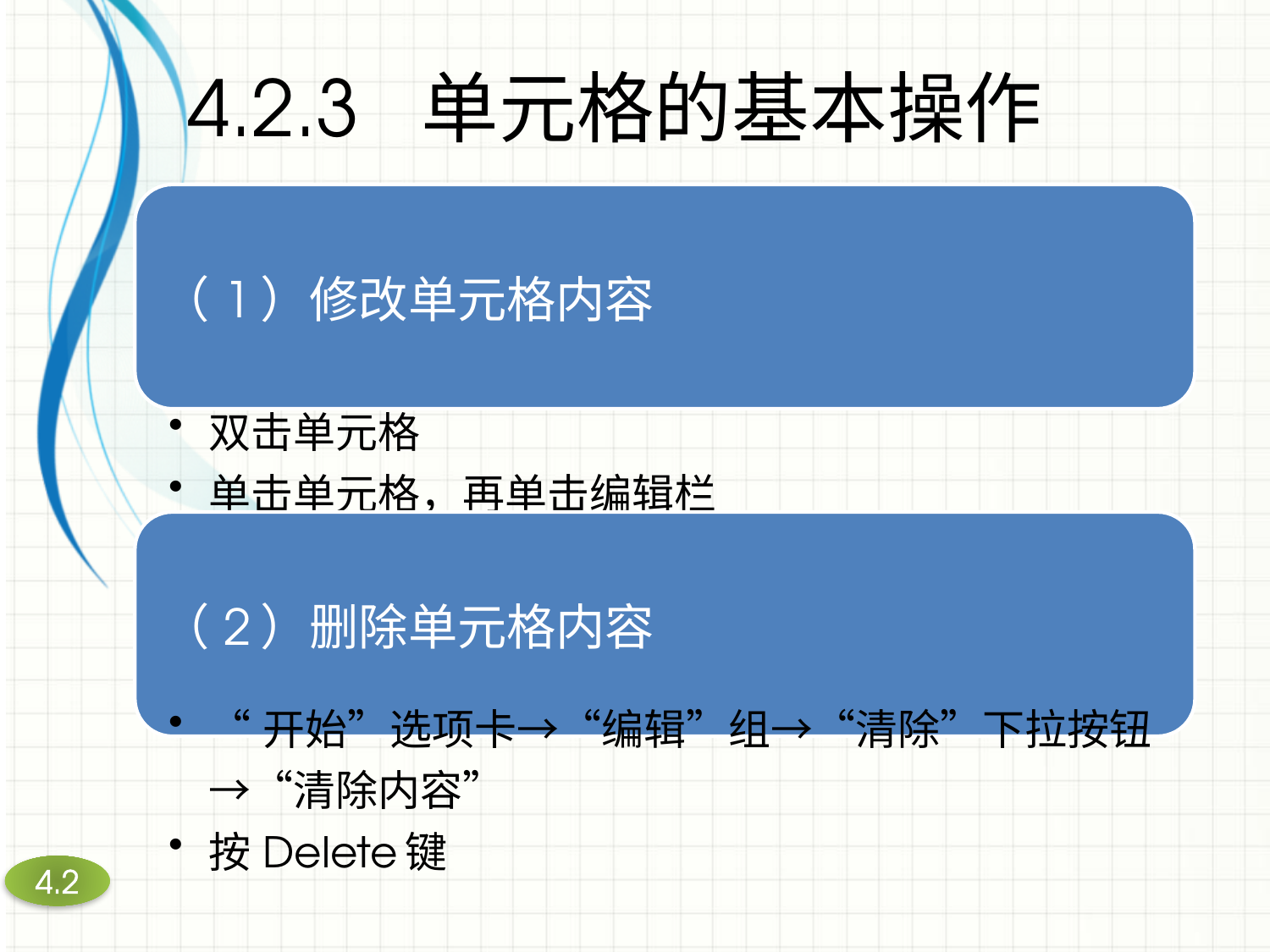

# 4.2.3  单元格的基本操作
（1）修改单元格内容
双击单元格
（2）删除单元格内容
单击单元格，再单击编辑栏
按Delete键